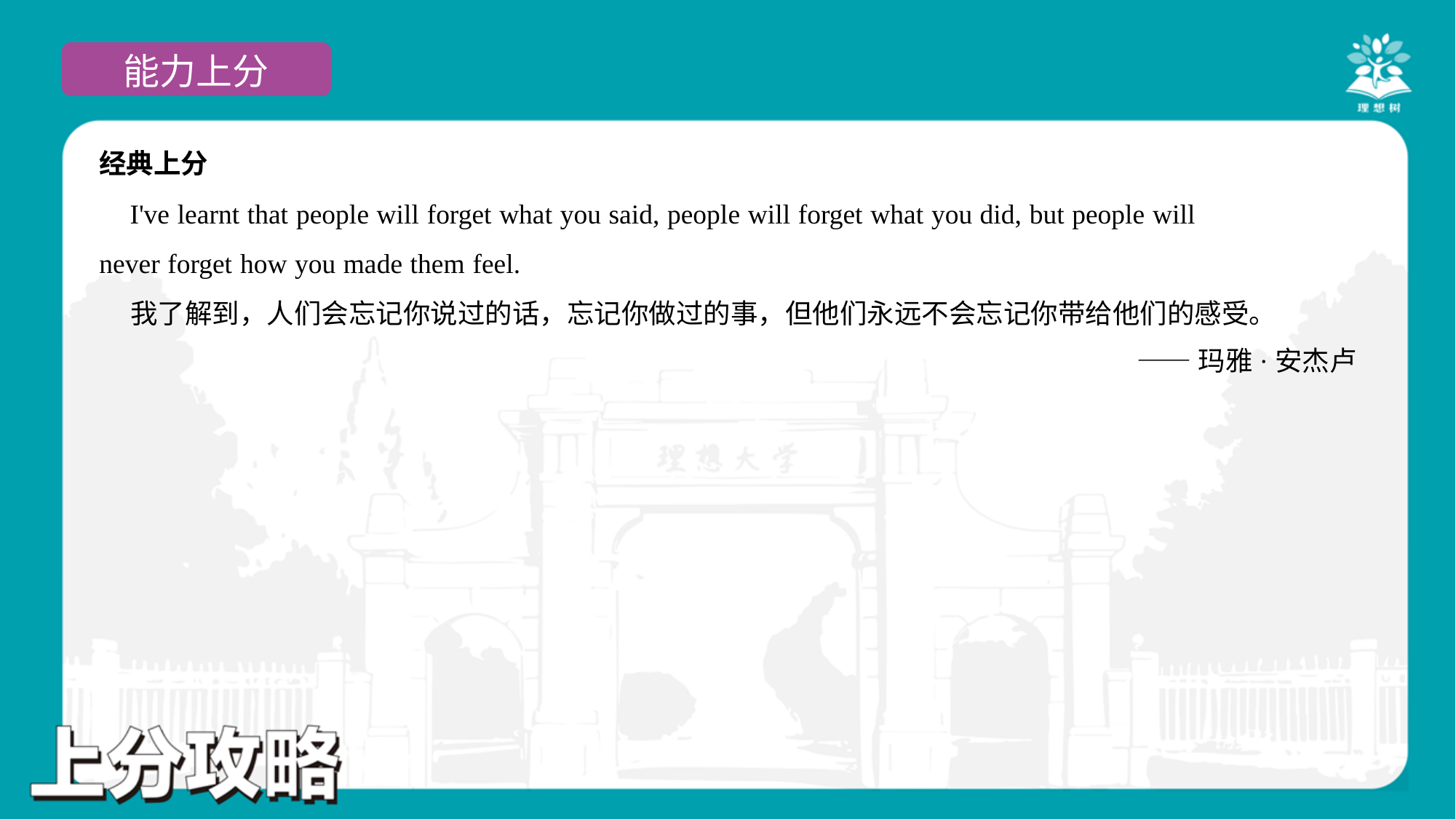

经典上分
    I've learnt that people will forget what you said, people will forget what you did, but people will
never forget how you made them feel.
    我了解到，人们会忘记你说过的话，忘记你做过的事，但他们永远不会忘记你带给他们的感受。
——玛雅·安杰卢